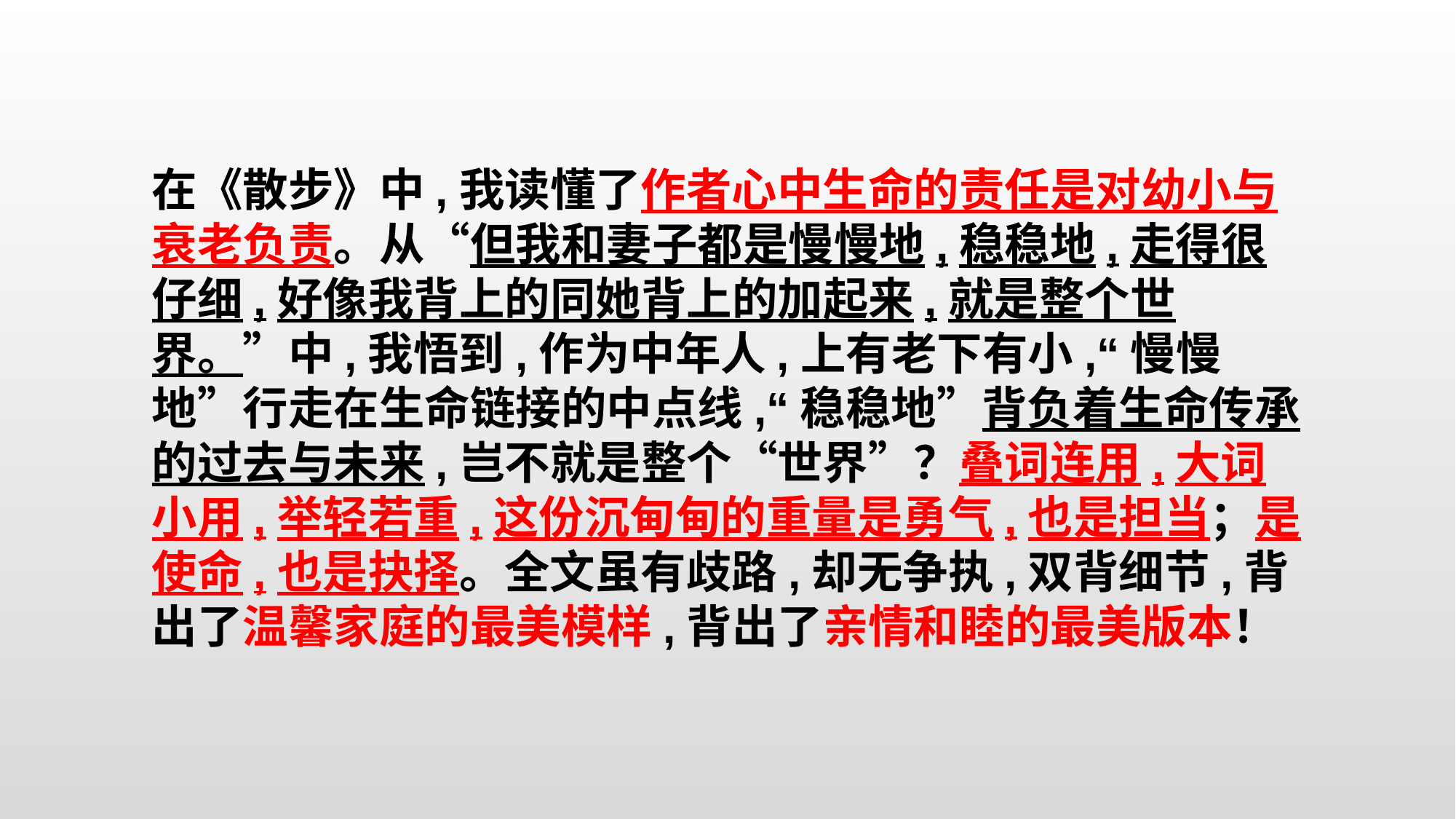

在《散步》中,我读懂了作者心中生命的责任是对幼小与衰老负责。从“但我和妻子都是慢慢地,稳稳地,走得很仔细,好像我背上的同她背上的加起来,就是整个世界。”中,我悟到,作为中年人,上有老下有小,“慢慢地”行走在生命链接的中点线,“稳稳地”背负着生命传承的过去与未来,岂不就是整个“世界”？叠词连用,大词小用,举轻若重,这份沉甸甸的重量是勇气,也是担当；是使命,也是抉择。全文虽有歧路,却无争执,双背细节,背出了温馨家庭的最美模样,背出了亲情和睦的最美版本！